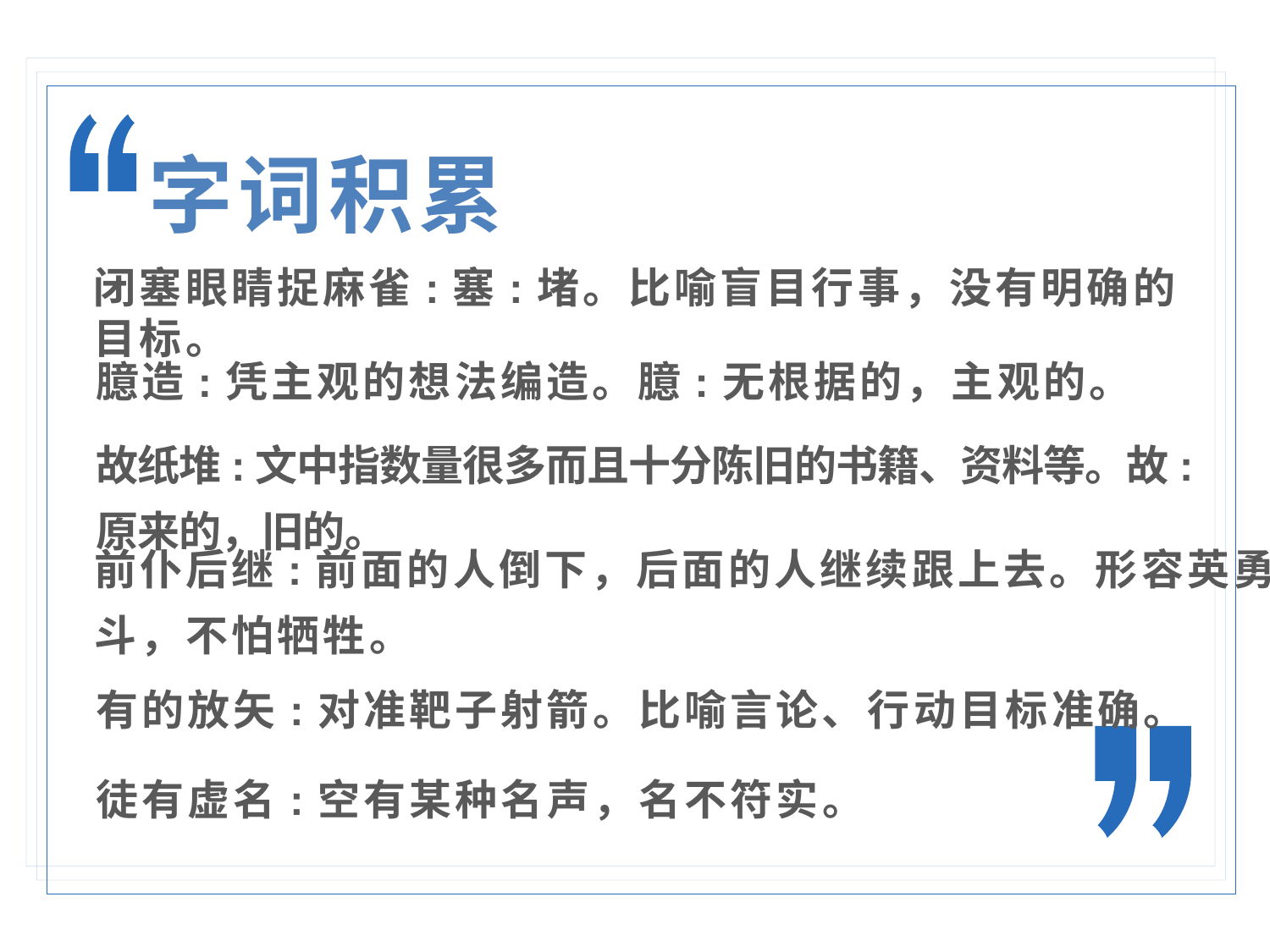

字词积累
闭塞眼睛捉麻雀:塞:堵。比喻盲目行事，没有明确的目标。
臆造:凭主观的想法编造。臆:无根据的，主观的。
故纸堆:文中指数量很多而且十分陈旧的书籍、资料等。故:原来的，旧的。
前仆后继:前面的人倒下，后面的人继续跟上去。形容英勇奋斗，不怕牺牲。
有的放矢:对准靶子射箭。比喻言论、行动目标准确。

徒有虚名:空有某种名声，名不符实。